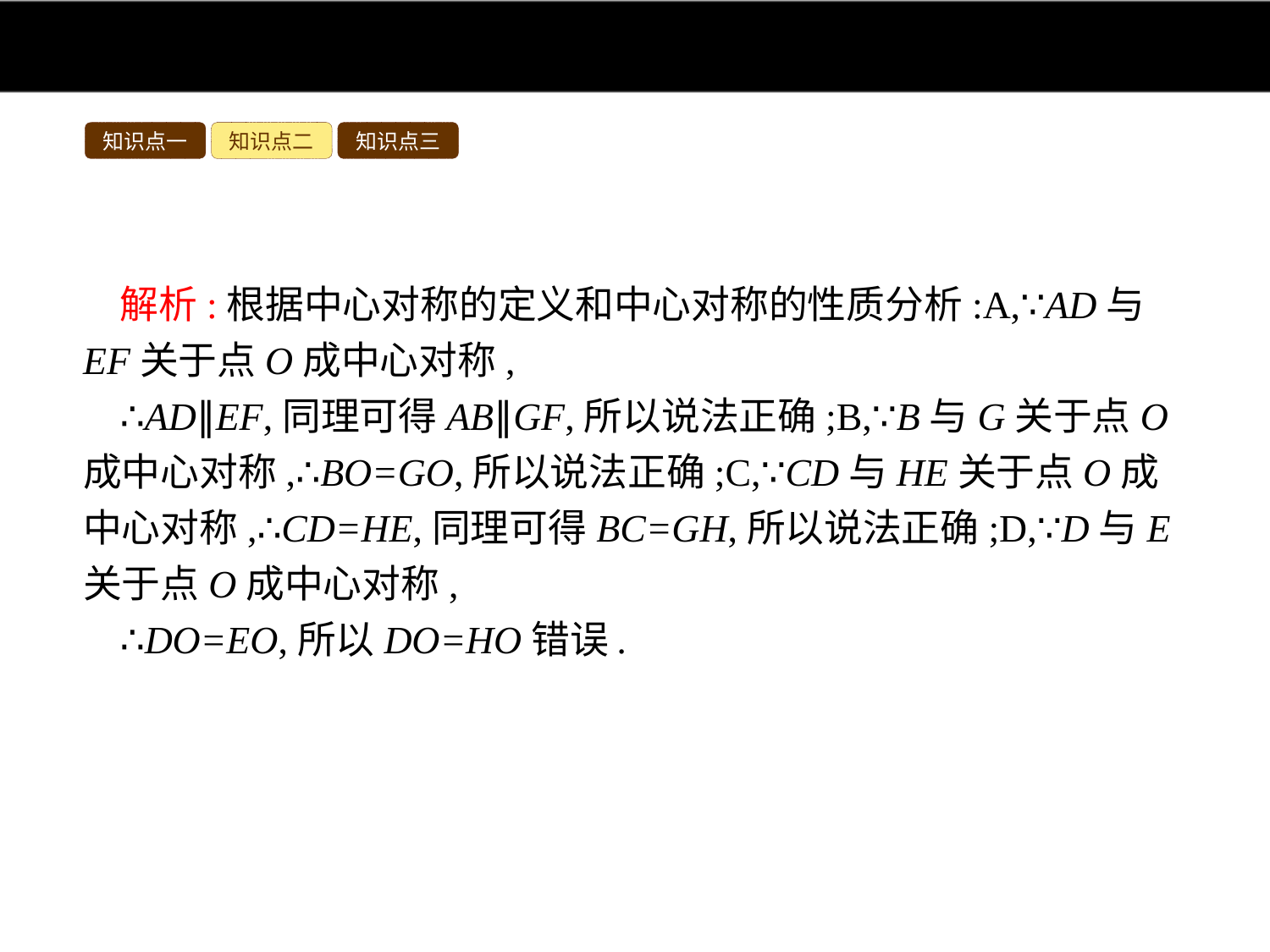

知识点一
知识点二
知识点三
解析:根据中心对称的定义和中心对称的性质分析:A,∵AD与EF关于点O成中心对称,
∴AD∥EF,同理可得AB∥GF,所以说法正确;B,∵B与G关于点O成中心对称,∴BO=GO,所以说法正确;C,∵CD与HE关于点O成中心对称,∴CD=HE,同理可得BC=GH,所以说法正确;D,∵D与E关于点O成中心对称,
∴DO=EO,所以DO=HO错误.
答案:D